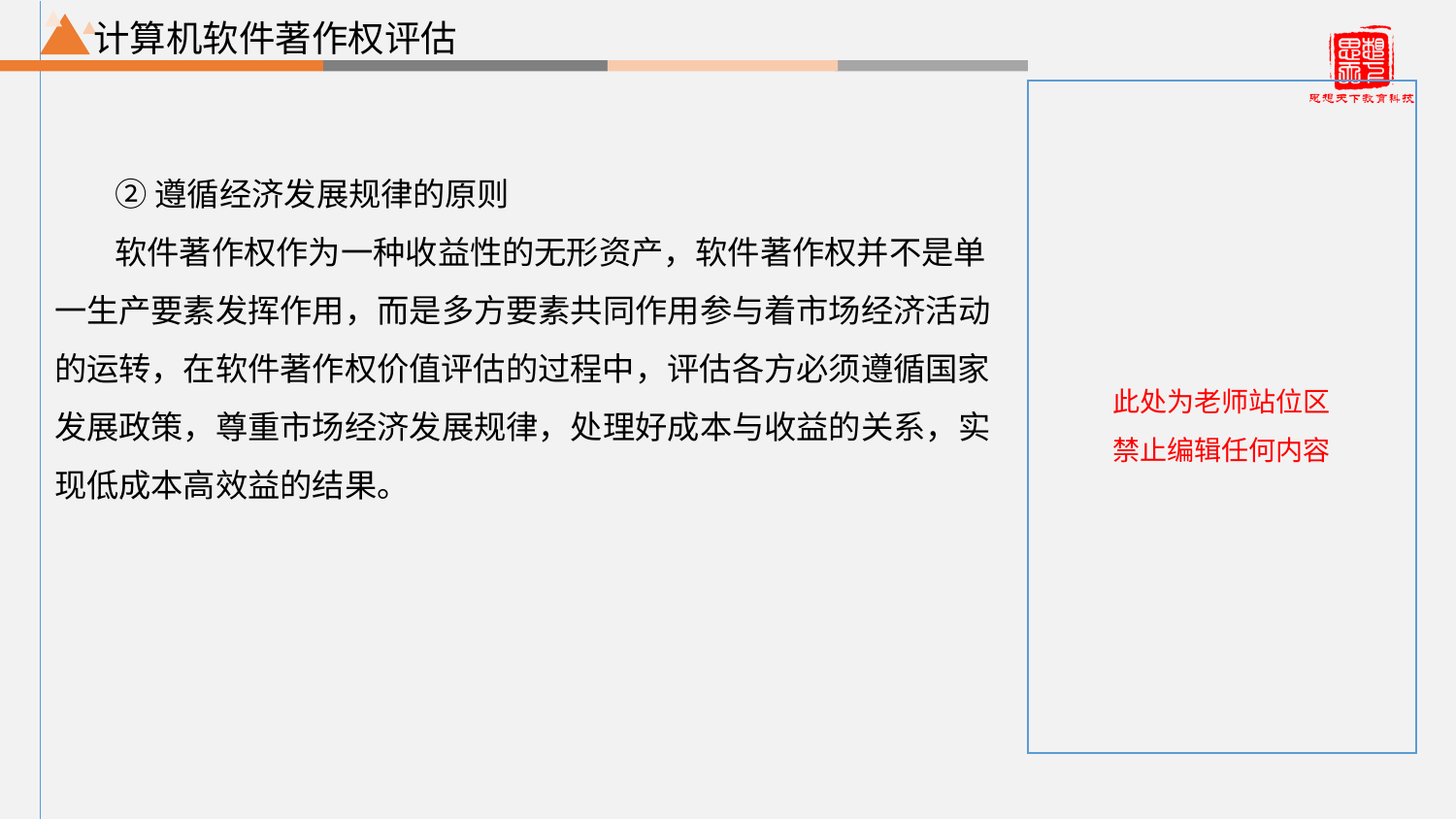

计算机软件著作权评估
②遵循经济发展规律的原则
软件著作权作为一种收益性的无形资产，软件著作权并不是单一生产要素发挥作用，而是多方要素共同作用参与着市场经济活动的运转，在软件著作权价值评估的过程中，评估各方必须遵循国家发展政策，尊重市场经济发展规律，处理好成本与收益的关系，实现低成本高效益的结果。
27